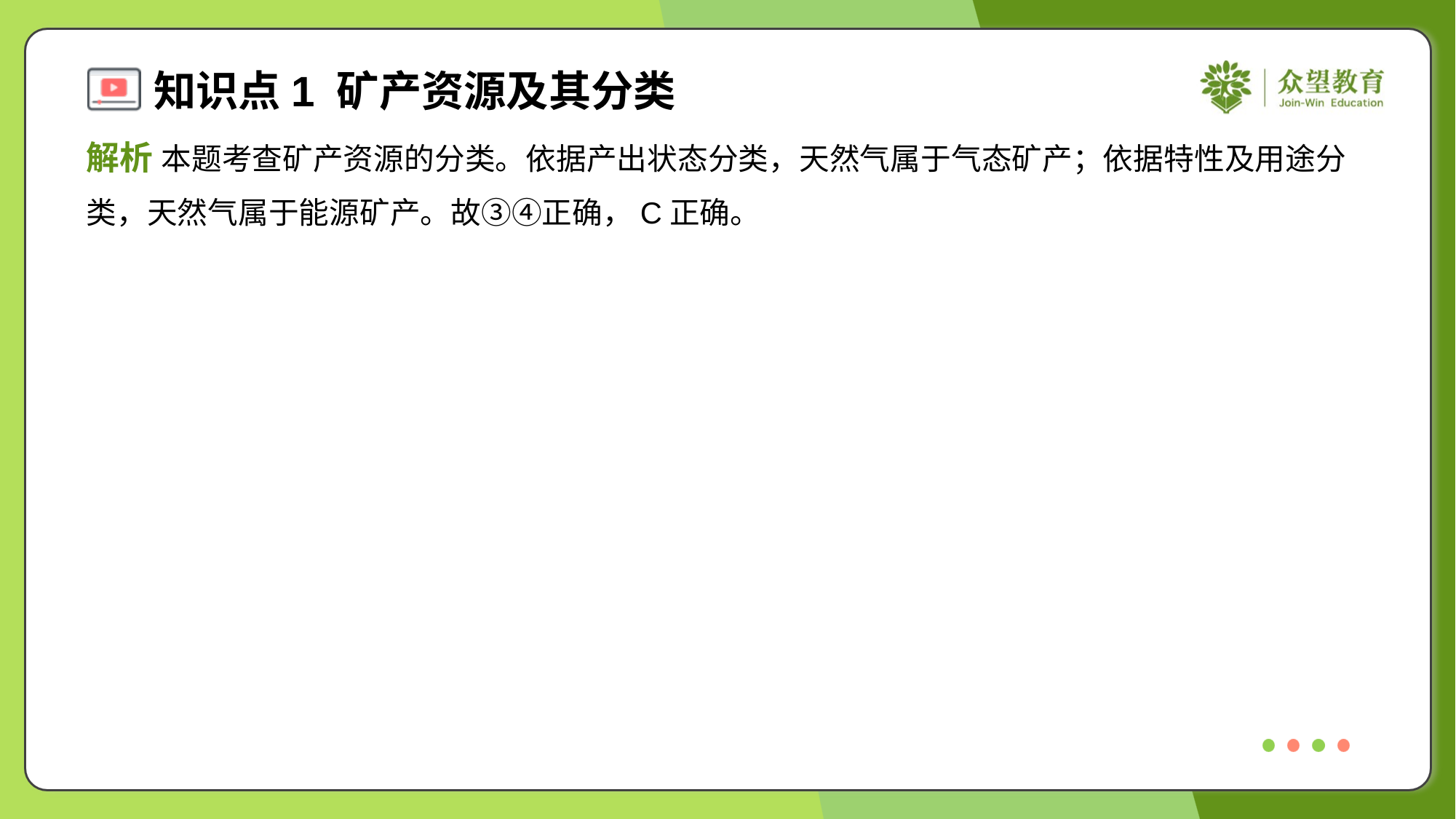

解析 本题考查矿产资源的分类。依据产出状态分类，天然气属于气态矿产；依据特性及用途分
类，天然气属于能源矿产。故③④正确，C正确。